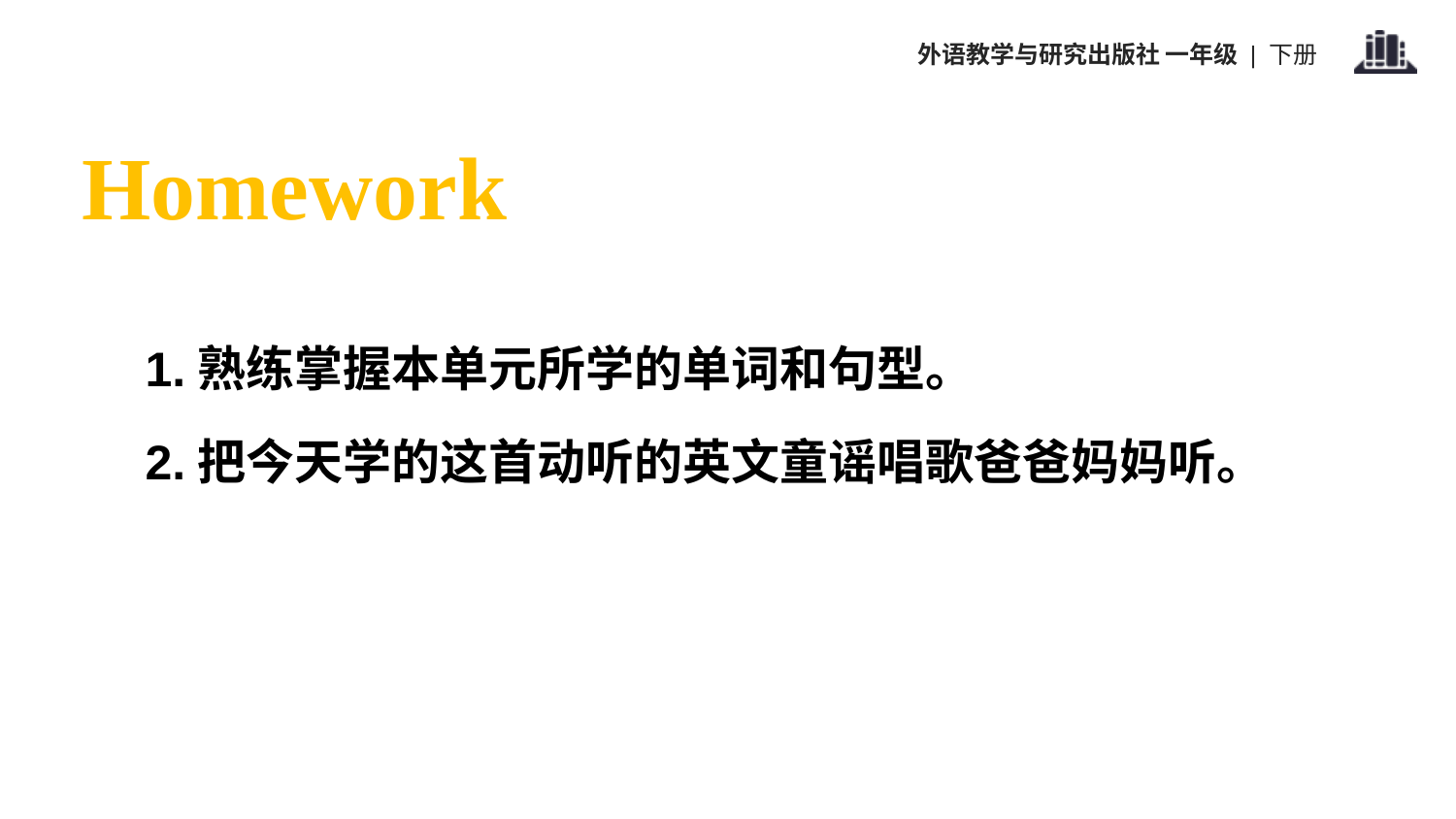

Homework
1.熟练掌握本单元所学的单词和句型。
2.把今天学的这首动听的英文童谣唱歌爸爸妈妈听。